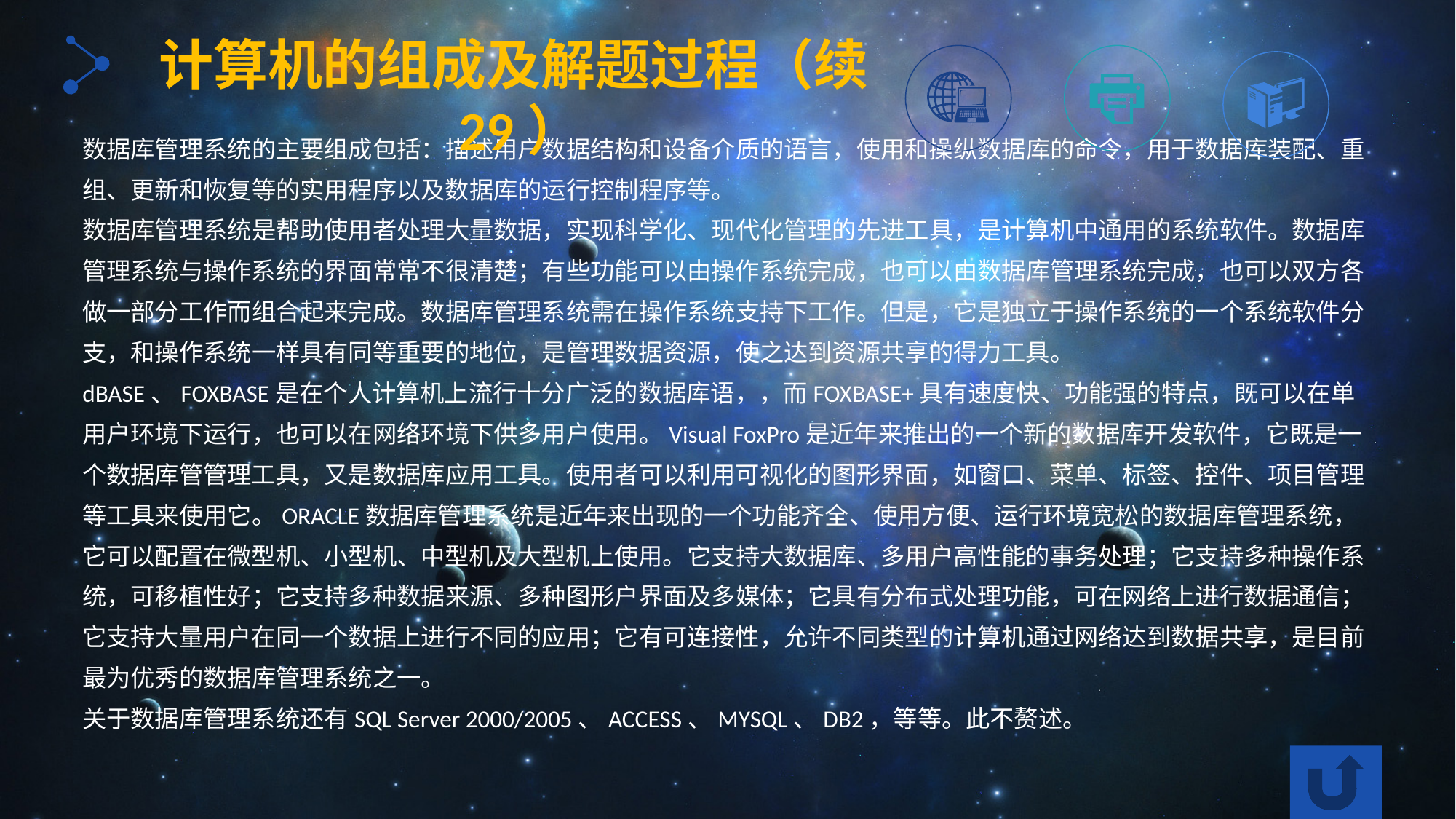

计算机的组成及解题过程（续29）

数据库管理系统的主要组成包括：描述用户数据结构和设备介质的语言，使用和操纵数据库的命令，用于数据库装配、重组、更新和恢复等的实用程序以及数据库的运行控制程序等。
数据库管理系统是帮助使用者处理大量数据，实现科学化、现代化管理的先进工具，是计算机中通用的系统软件。数据库管理系统与操作系统的界面常常不很清楚；有些功能可以由操作系统完成，也可以由数据库管理系统完成，也可以双方各做一部分工作而组合起来完成。数据库管理系统需在操作系统支持下工作。但是，它是独立于操作系统的一个系统软件分支，和操作系统一样具有同等重要的地位，是管理数据资源，使之达到资源共享的得力工具。
dBASE、FOXBASE是在个人计算机上流行十分广泛的数据库语，，而FOXBASE+具有速度快、功能强的特点，既可以在单用户环境下运行，也可以在网络环境下供多用户使用。Visual FoxPro是近年来推出的一个新的数据库开发软件，它既是一个数据库管管理工具，又是数据库应用工具。使用者可以利用可视化的图形界面，如窗口、菜单、标签、控件、项目管理等工具来使用它。ORACLE数据库管理系统是近年来出现的一个功能齐全、使用方便、运行环境宽松的数据库管理系统，它可以配置在微型机、小型机、中型机及大型机上使用。它支持大数据库、多用户高性能的事务处理；它支持多种操作系统，可移植性好；它支持多种数据来源、多种图形户界面及多媒体；它具有分布式处理功能，可在网络上进行数据通信；它支持大量用户在同一个数据上进行不同的应用；它有可连接性，允许不同类型的计算机通过网络达到数据共享，是目前最为优秀的数据库管理系统之一。
关于数据库管理系统还有SQL Server 2000/2005、ACCESS、MYSQL、DB2，等等。此不赘述。